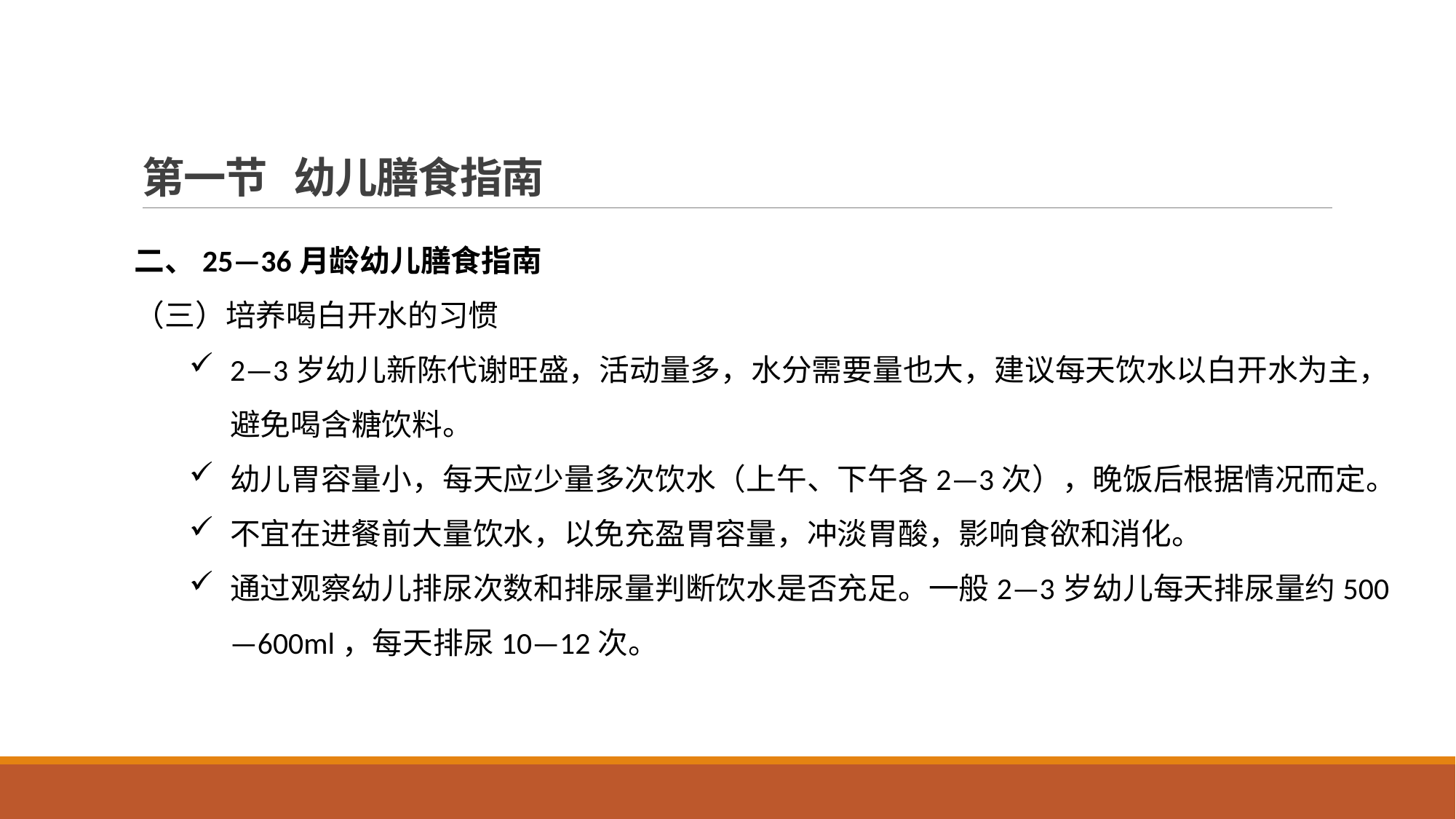

# 第一节   幼儿膳食指南
二、25—36月龄幼儿膳食指南
（三）培养喝白开水的习惯
2—3岁幼儿新陈代谢旺盛，活动量多，水分需要量也大，建议每天饮水以白开水为主，避免喝含糖饮料。
幼儿胃容量小，每天应少量多次饮水（上午、下午各2—3次），晚饭后根据情况而定。
不宜在进餐前大量饮水，以免充盈胃容量，冲淡胃酸，影响食欲和消化。
通过观察幼儿排尿次数和排尿量判断饮水是否充足。一般2—3岁幼儿每天排尿量约500—600ml，每天排尿10—12次。